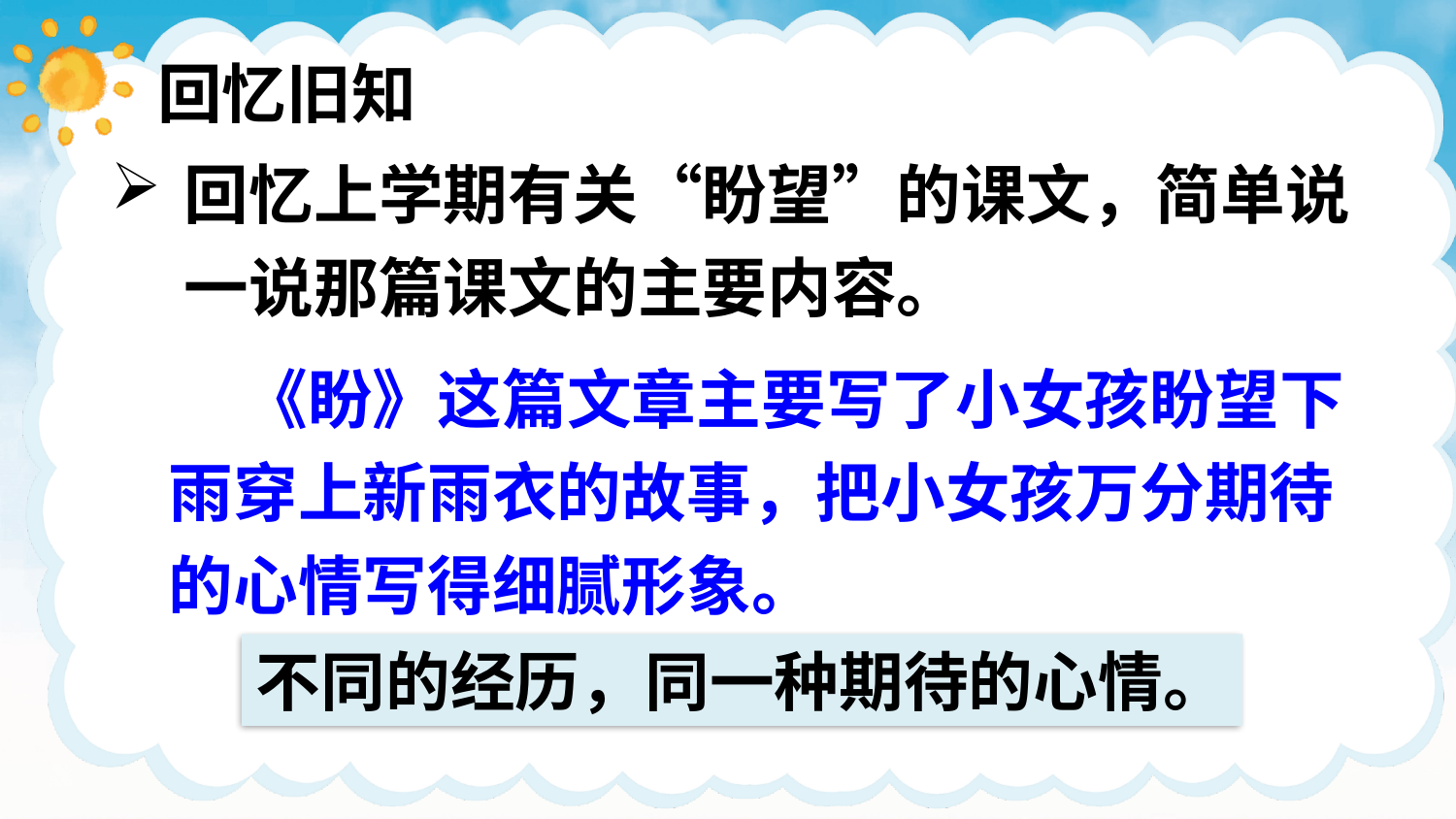

回忆旧知
回忆上学期有关“盼望”的课文，简单说一说那篇课文的主要内容。
    《盼》这篇文章主要写了小女孩盼望下雨穿上新雨衣的故事，把小女孩万分期待的心情写得细腻形象。
不同的经历，同一种期待的心情。